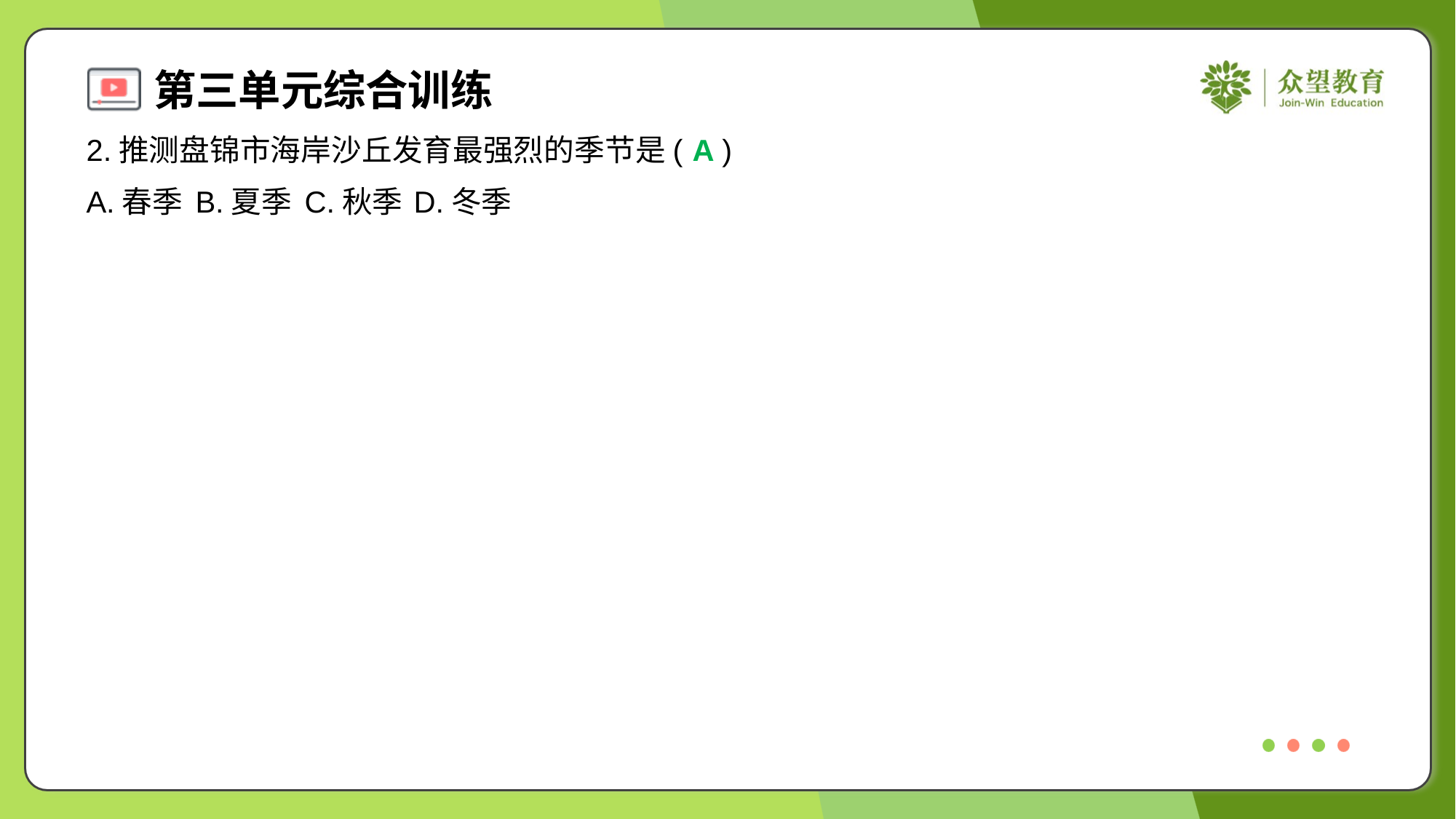

2.推测盘锦市海岸沙丘发育最强烈的季节是(     )
A
A.春季	B.夏季	C.秋季	D.冬季